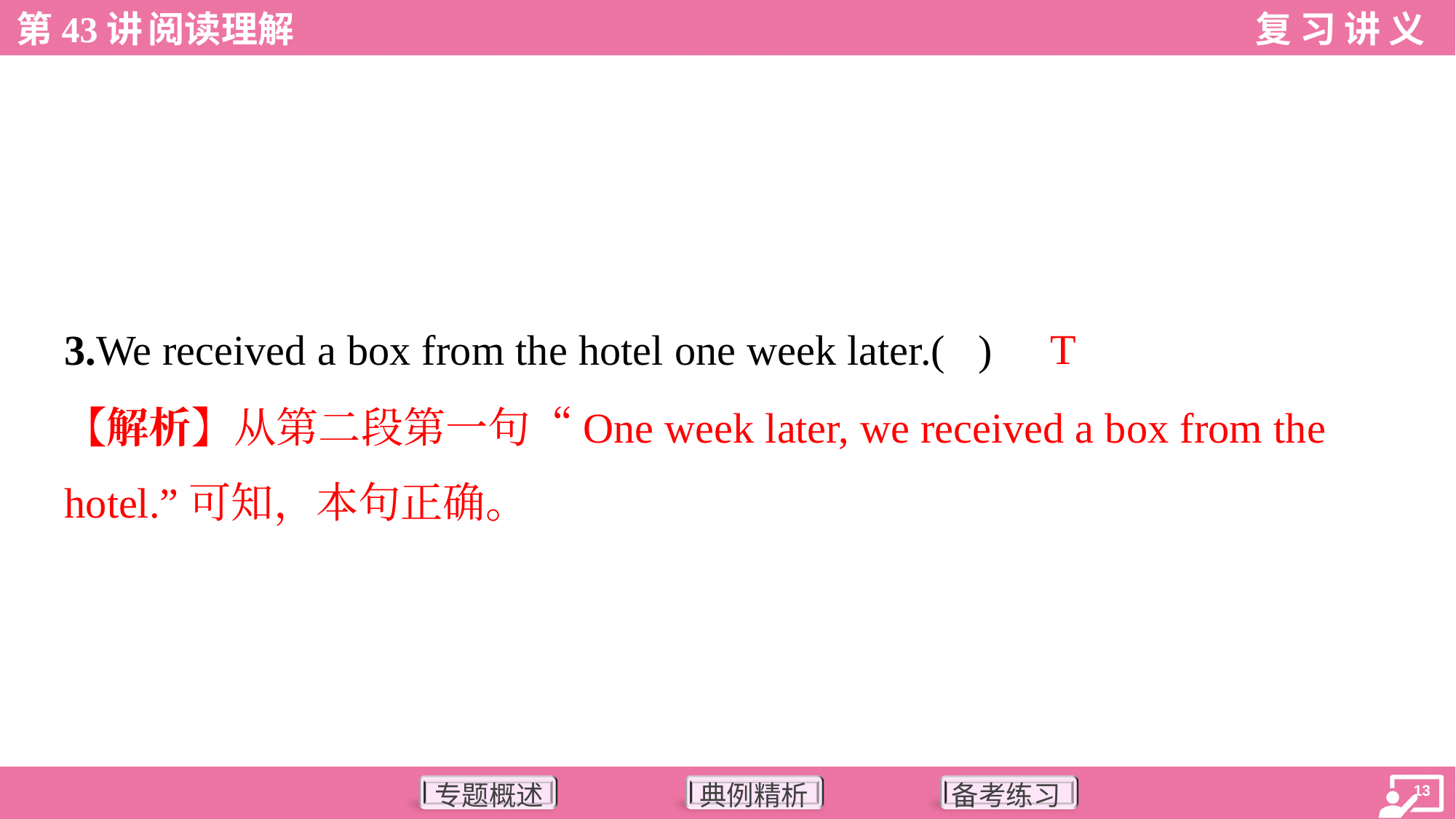

T
3.We received a box from the hotel one week later.(   )
【解析】从第二段第一句“One week later, we received a box from the
hotel.”可知，本句正确。